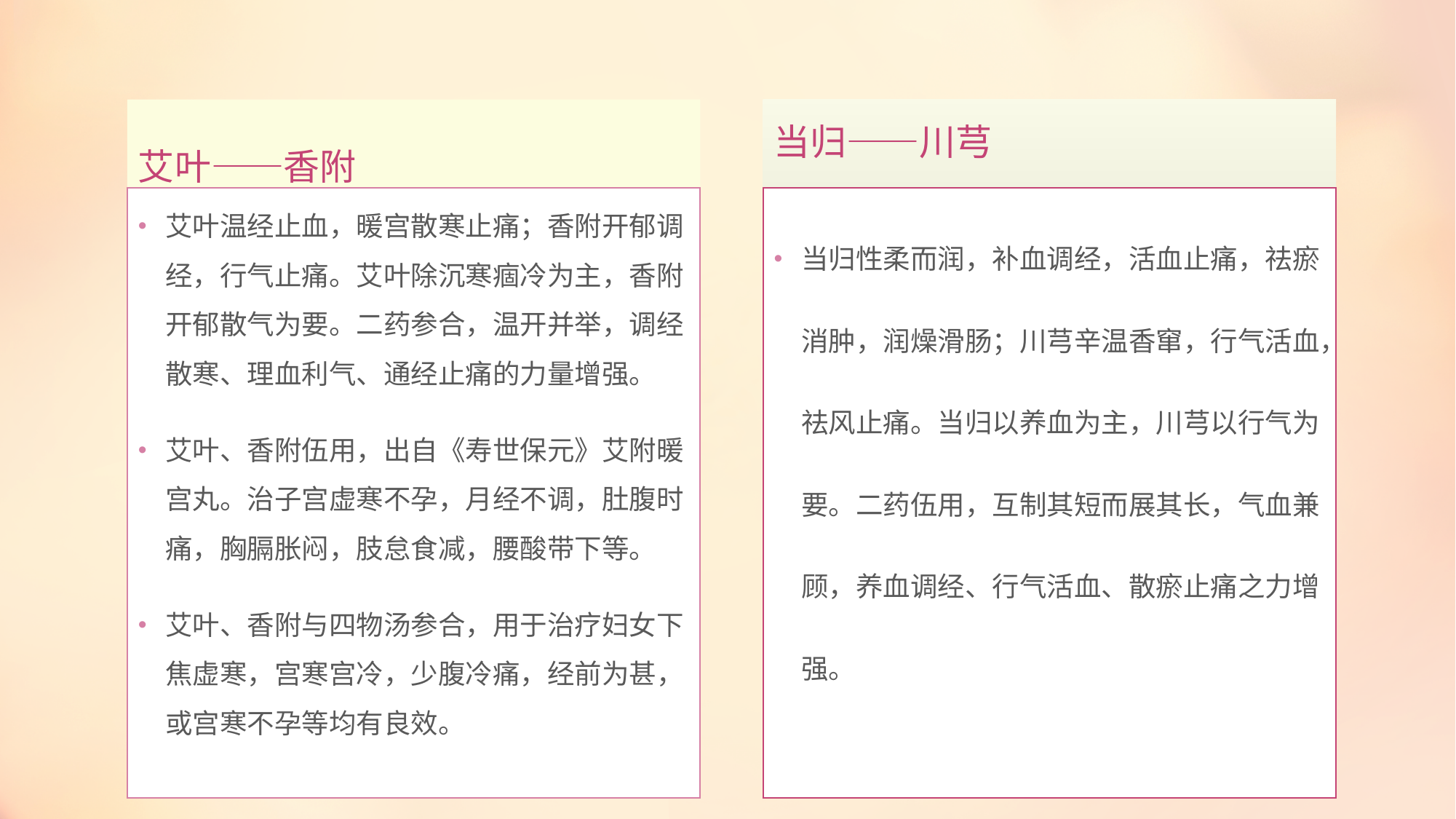

艾叶——香附
当归——川芎
艾叶温经止血，暖宫散寒止痛；香附开郁调经，行气止痛。艾叶除沉寒痼冷为主，香附开郁散气为要。二药参合，温开并举，调经散寒、理血利气、通经止痛的力量增强。
艾叶、香附伍用，出自《寿世保元》艾附暖宫丸。治子宫虚寒不孕，月经不调，肚腹时痛，胸膈胀闷，肢怠食减，腰酸带下等。
艾叶、香附与四物汤参合，用于治疗妇女下焦虚寒，宫寒宫冷，少腹冷痛，经前为甚，或宫寒不孕等均有良效。

当归性柔而润，补血调经，活血止痛，祛瘀消肿，润燥滑肠；川芎辛温香窜，行气活血，祛风止痛。当归以养血为主，川芎以行气为要。二药伍用，互制其短而展其长，气血兼顾，养血调经、行气活血、散瘀止痛之力增强。